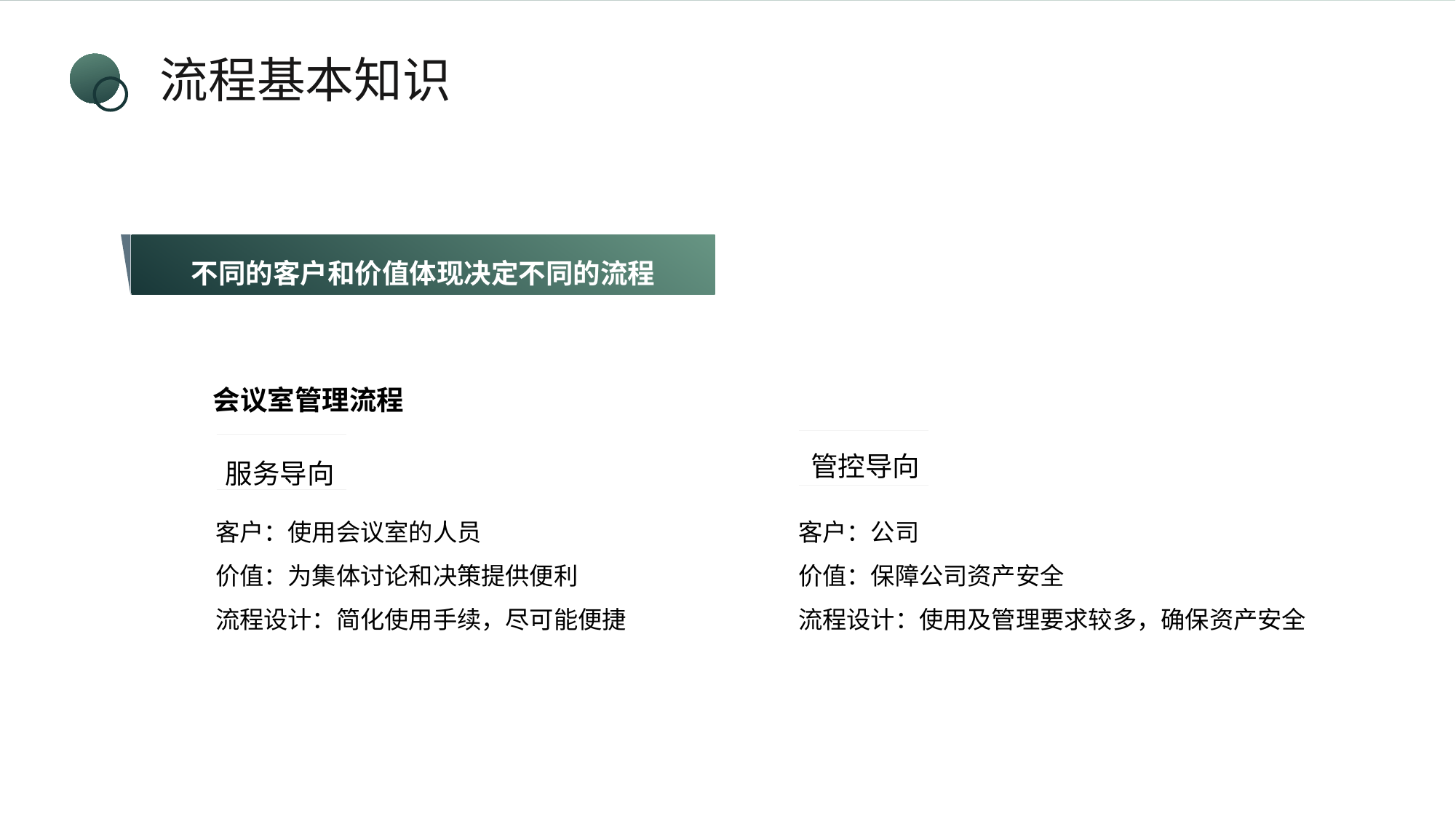

流程基本知识

不同的客户和价值体现决定不同的流程
会议室管理流程
管控导向
服务导向
客户：使用会议室的人员
价值：为集体讨论和决策提供便利
流程设计：简化使用手续，尽可能便捷
客户：公司
价值：保障公司资产安全
流程设计：使用及管理要求较多，确保资产安全